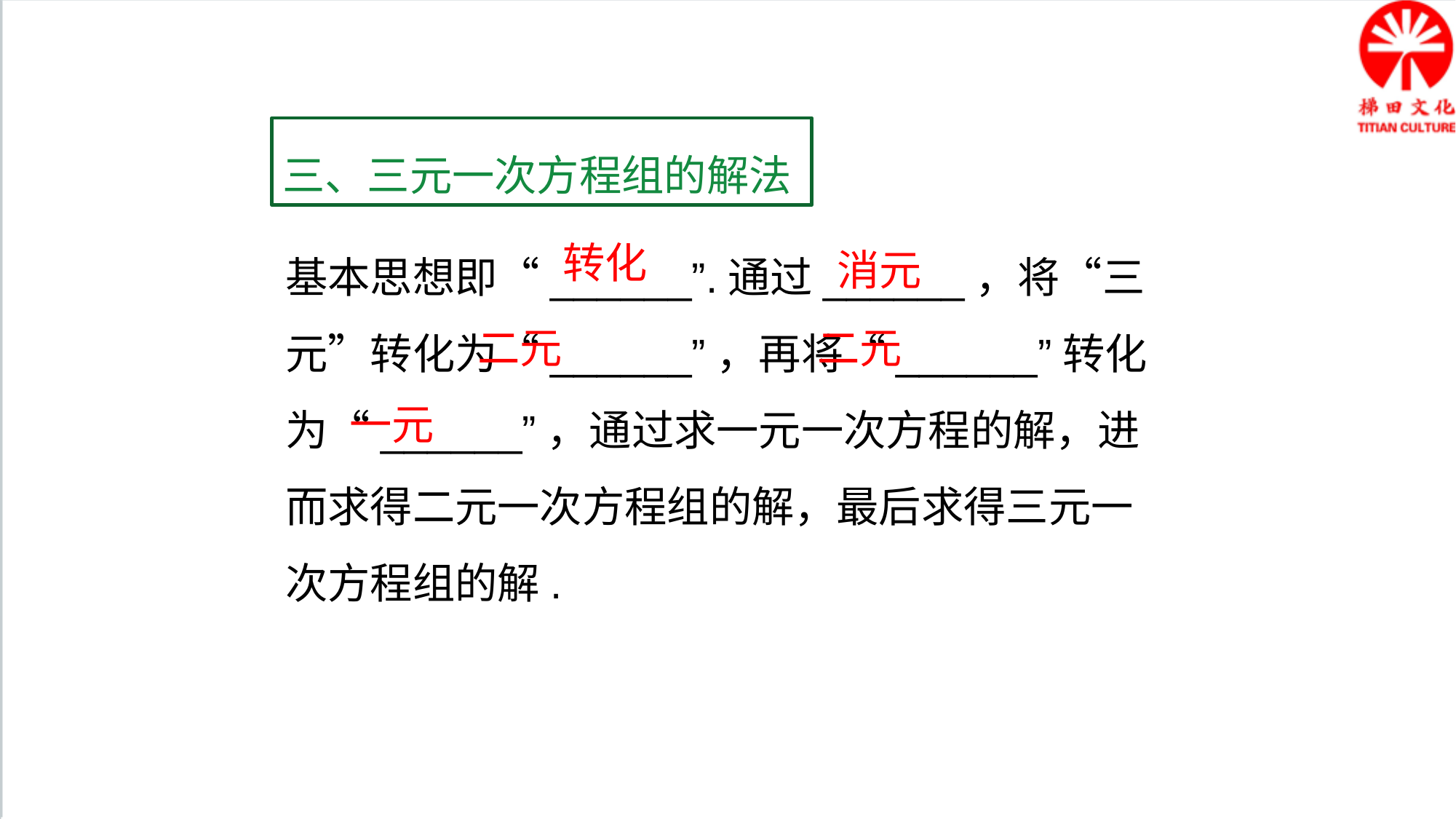

三、三元一次方程组的解法
基本思想即“______”.通过______，将“三元”转化为“______”，再将“______”转化为“______”，通过求一元一次方程的解，进而求得二元一次方程组的解，最后求得三元一次方程组的解.
转化
消元
二元
二元
一元